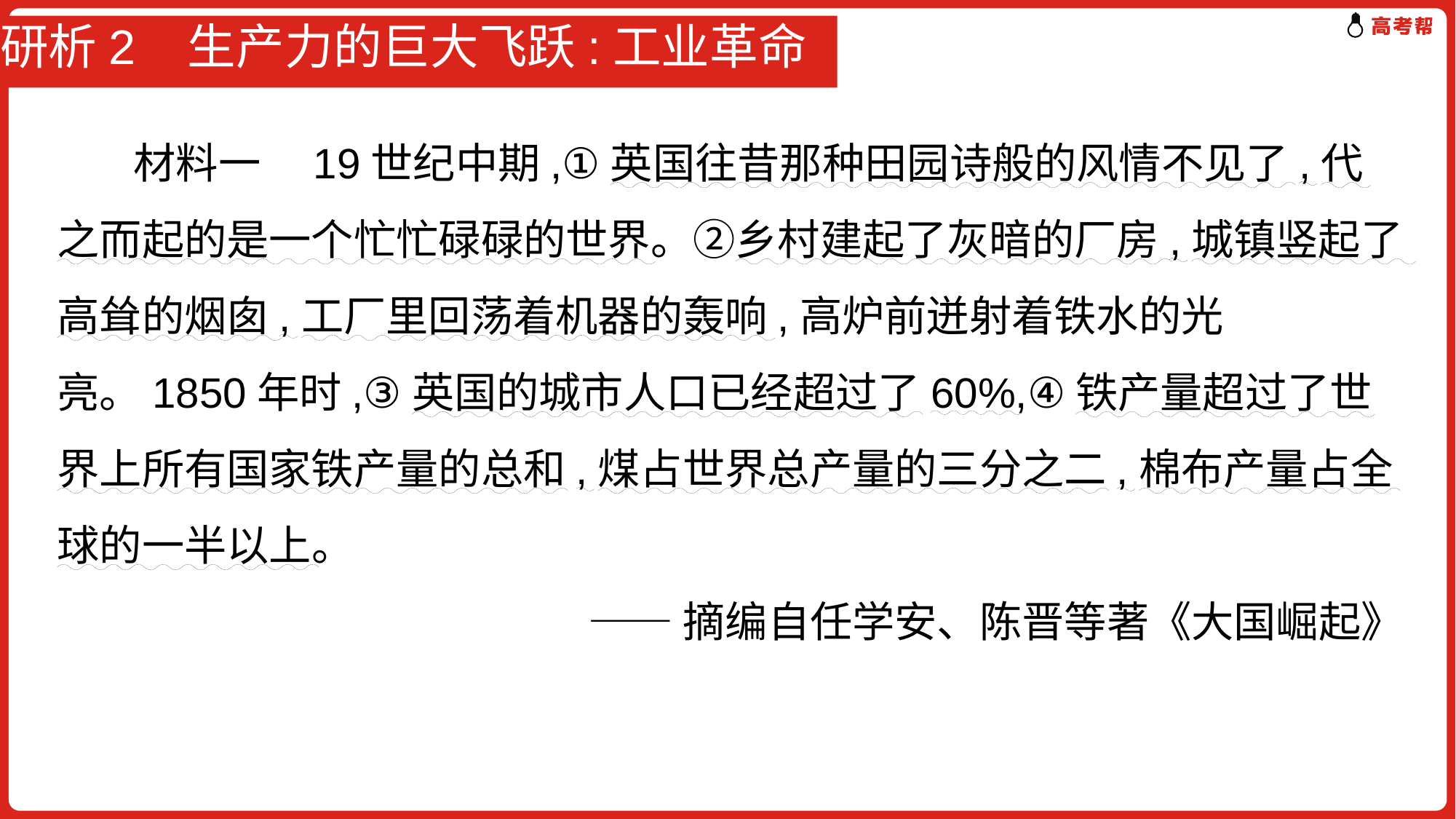

# 研析2   生产力的巨大飞跃:工业革命
       材料一　19世纪中期,①英国往昔那种田园诗般的风情不见了,代之而起的是一个忙忙碌碌的世界。②乡村建起了灰暗的厂房,城镇竖起了高耸的烟囱,工厂里回荡着机器的轰响,高炉前迸射着铁水的光亮。1850年时,③英国的城市人口已经超过了60%,④铁产量超过了世界上所有国家铁产量的总和,煤占世界总产量的三分之二,棉布产量占全球的一半以上。
——摘编自任学安、陈晋等著《大国崛起》